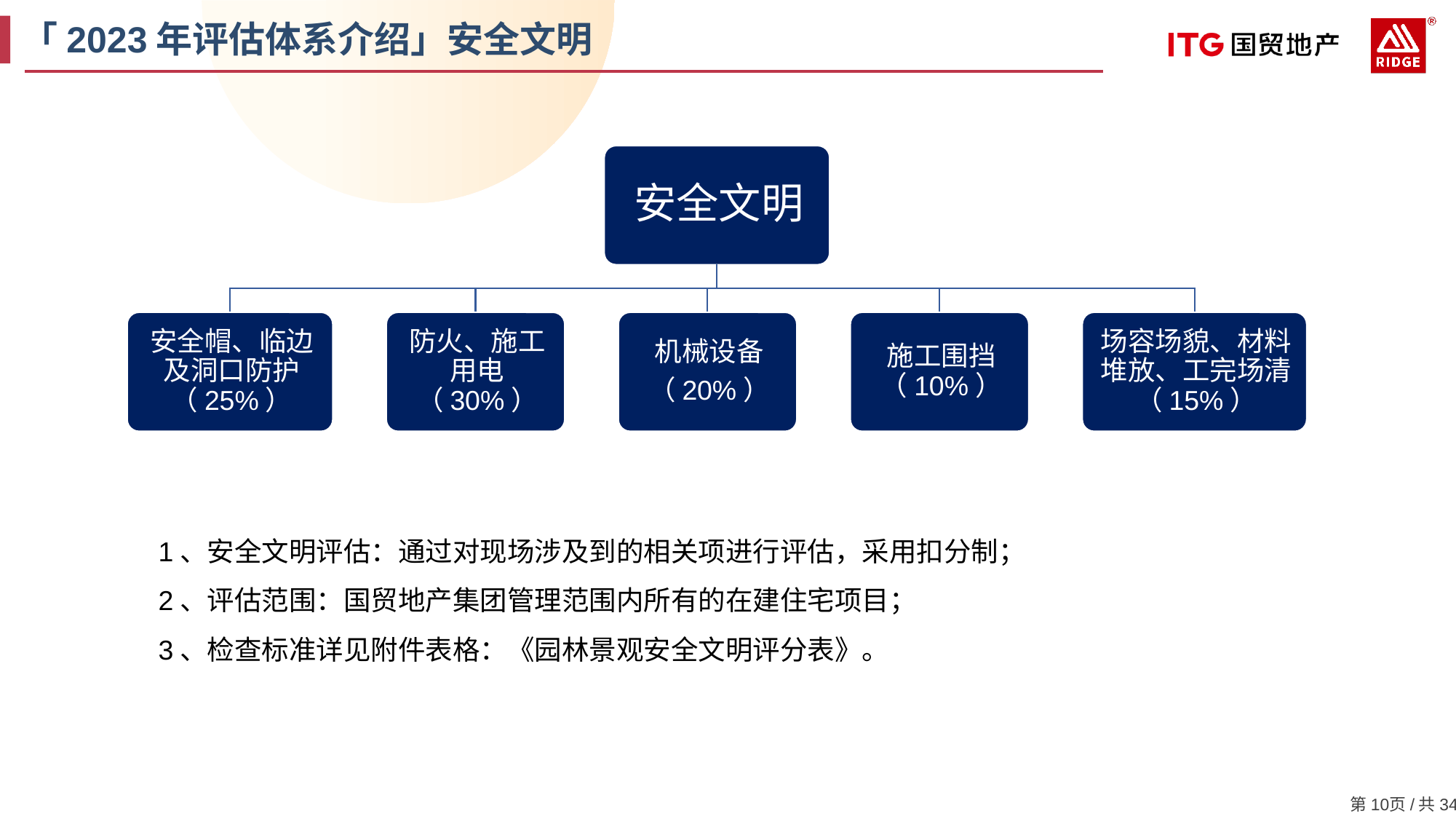

「2023年评估体系介绍」安全文明
安全文明
安全帽、临边及洞口防护（25%）
防火、施工用电（30%）
机械设备
（20%）
施工围挡（10%）
场容场貌、材料堆放、工完场清（15%）
1、安全文明评估：通过对现场涉及到的相关项进行评估，采用扣分制；
2、评估范围：国贸地产集团管理范围内所有的在建住宅项目；
3、检查标准详见附件表格：《园林景观安全文明评分表》。